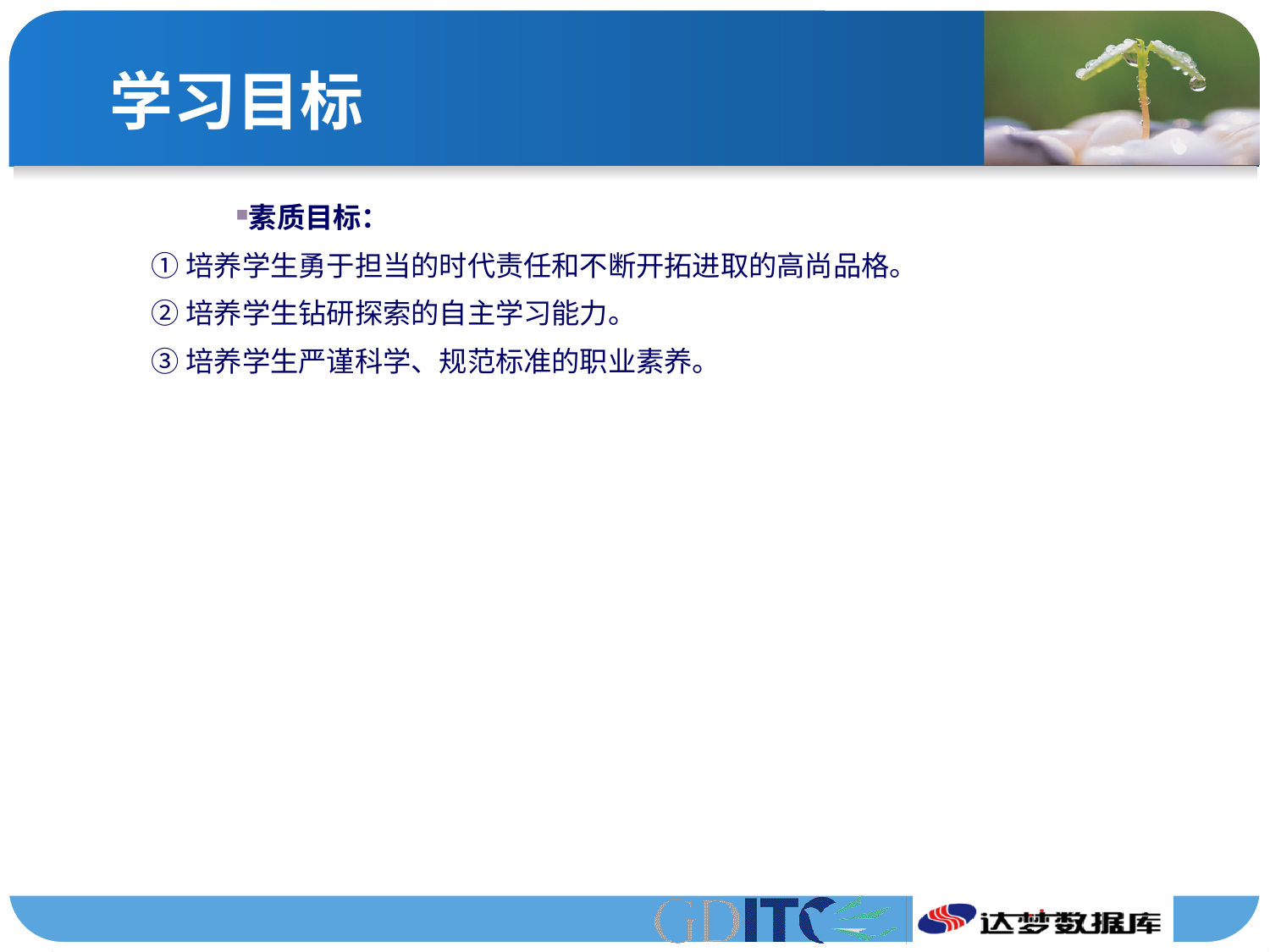

# 学习目标
素质目标：
①培养学生勇于担当的时代责任和不断开拓进取的高尚品格。
②培养学生钻研探索的自主学习能力。
③培养学生严谨科学、规范标准的职业素养。